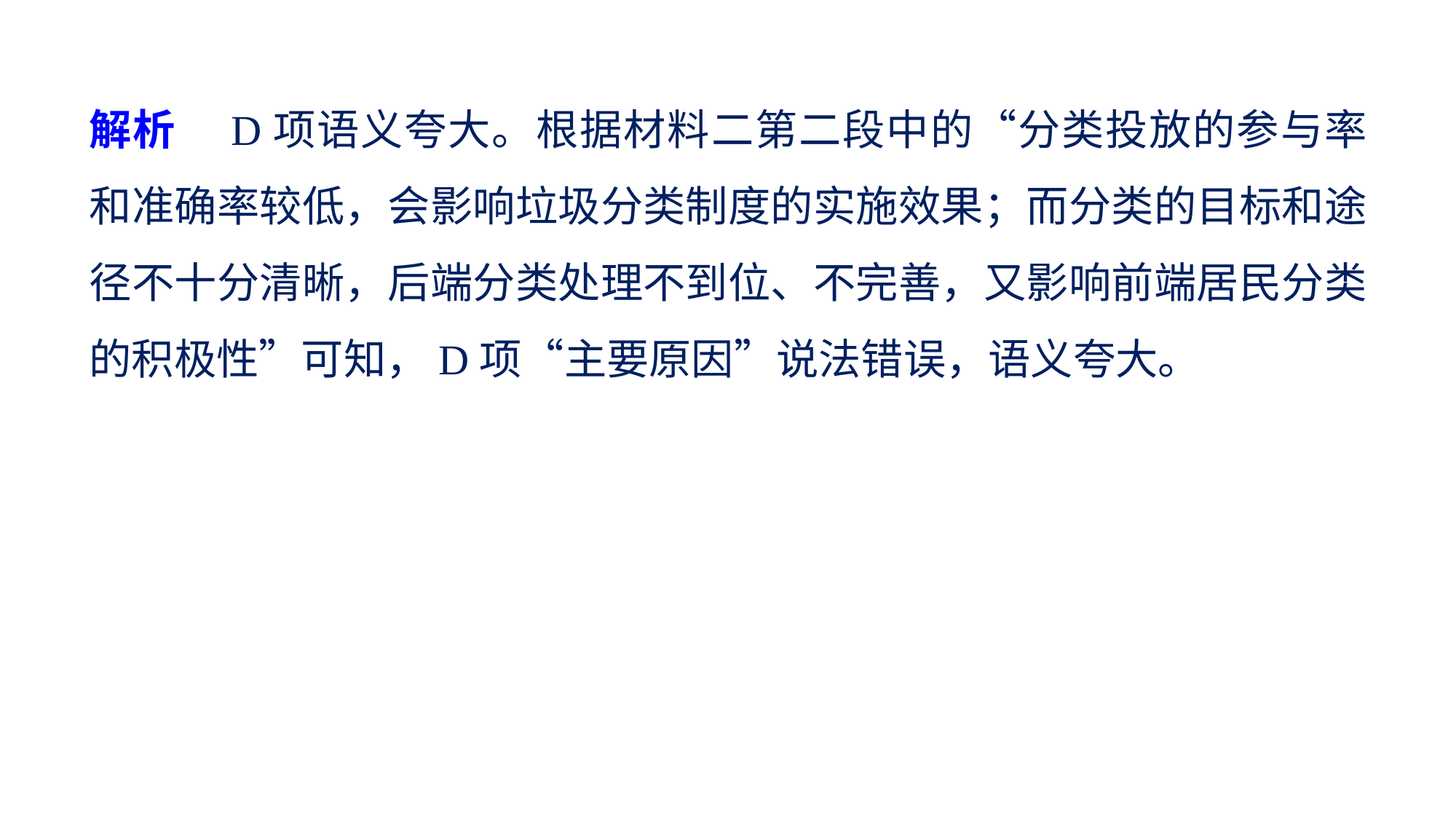

解析　D项语义夸大。根据材料二第二段中的“分类投放的参与率和准确率较低，会影响垃圾分类制度的实施效果；而分类的目标和途径不十分清晰，后端分类处理不到位、不完善，又影响前端居民分类的积极性”可知，D项“主要原因”说法错误，语义夸大。